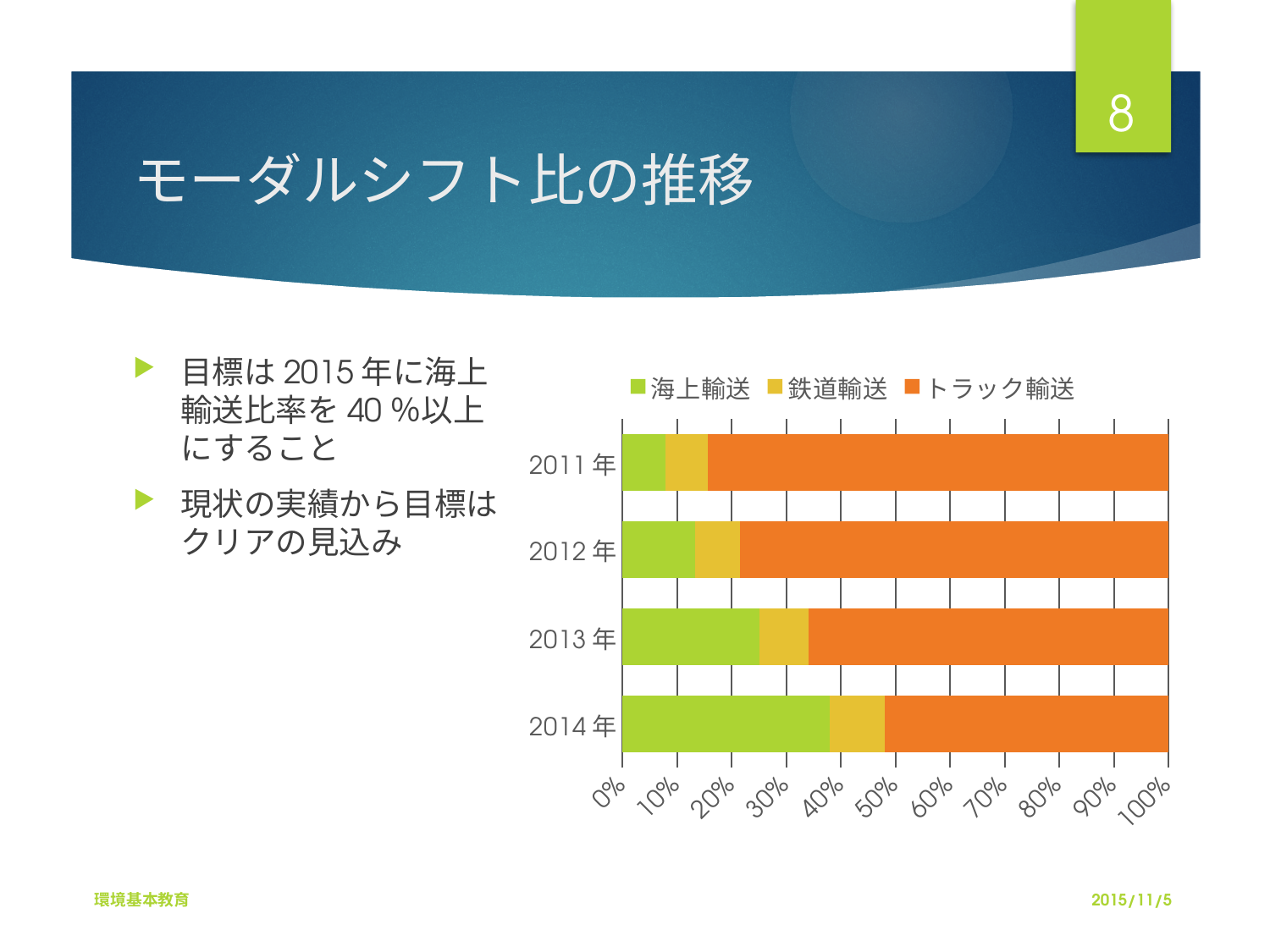

8
# モーダルシフト比の推移
目標は2015年に海上輸送比率を40％以上にすること
現状の実績から目標はクリアの見込み

### Chart

| Category | 海上輸送 | 鉄道輸送 | トラック輸送 |
|---|---|---|---|
| 2014年 | 114.0 | 30.0 | 156.0 |
| 2013年 | 75.0 | 27.0 | 198.0 |
| 2012年 | 39.0 | 24.0 | 231.0 |
| 2011年 | 24.0 | 24.0 | 258.0 |
環境基本教育
2015/11/5